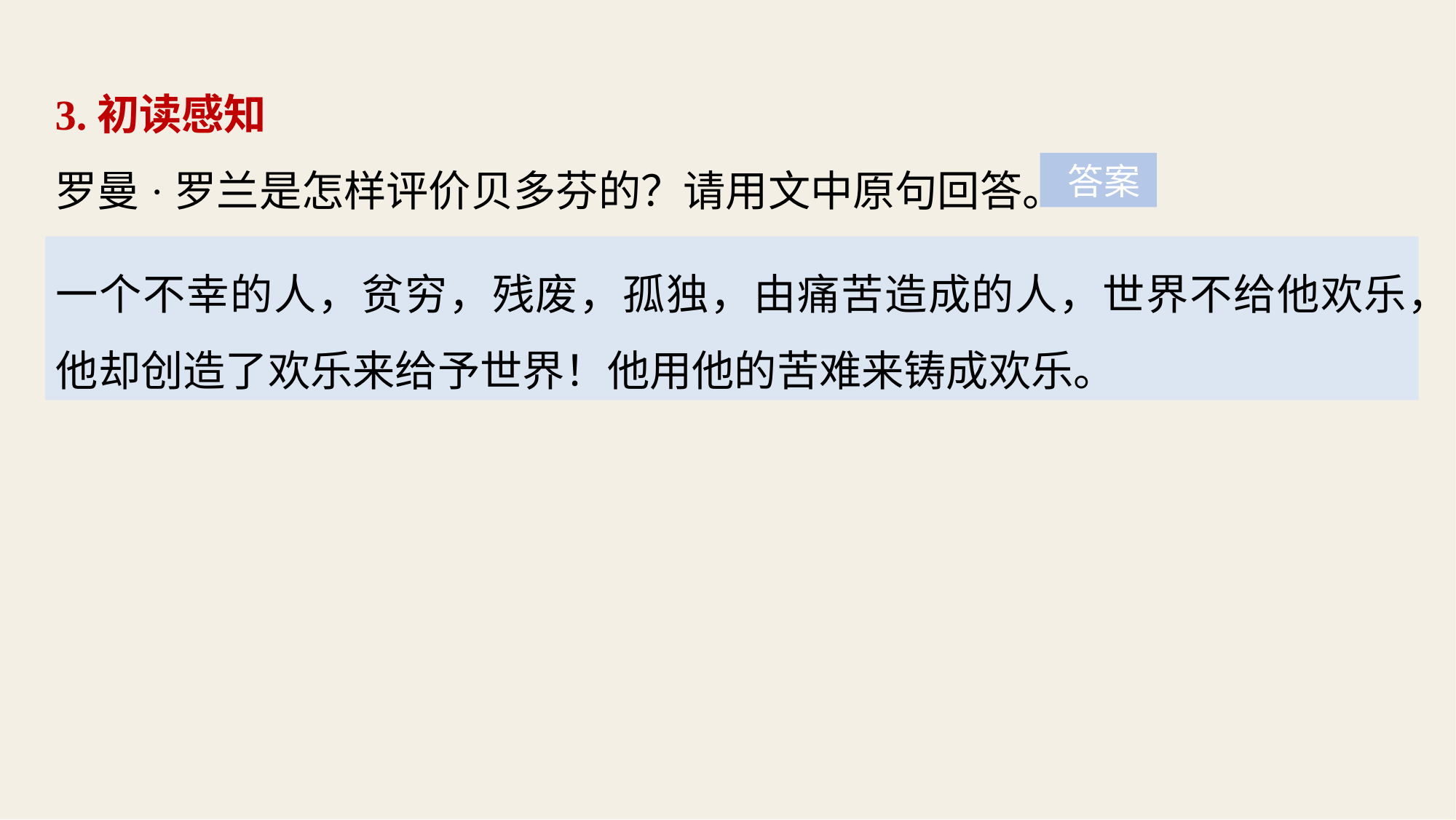

3.初读感知
罗曼·罗兰是怎样评价贝多芬的？请用文中原句回答。
 答案
一个不幸的人，贫穷，残废，孤独，由痛苦造成的人，世界不给他欢乐，他却创造了欢乐来给予世界！他用他的苦难来铸成欢乐。